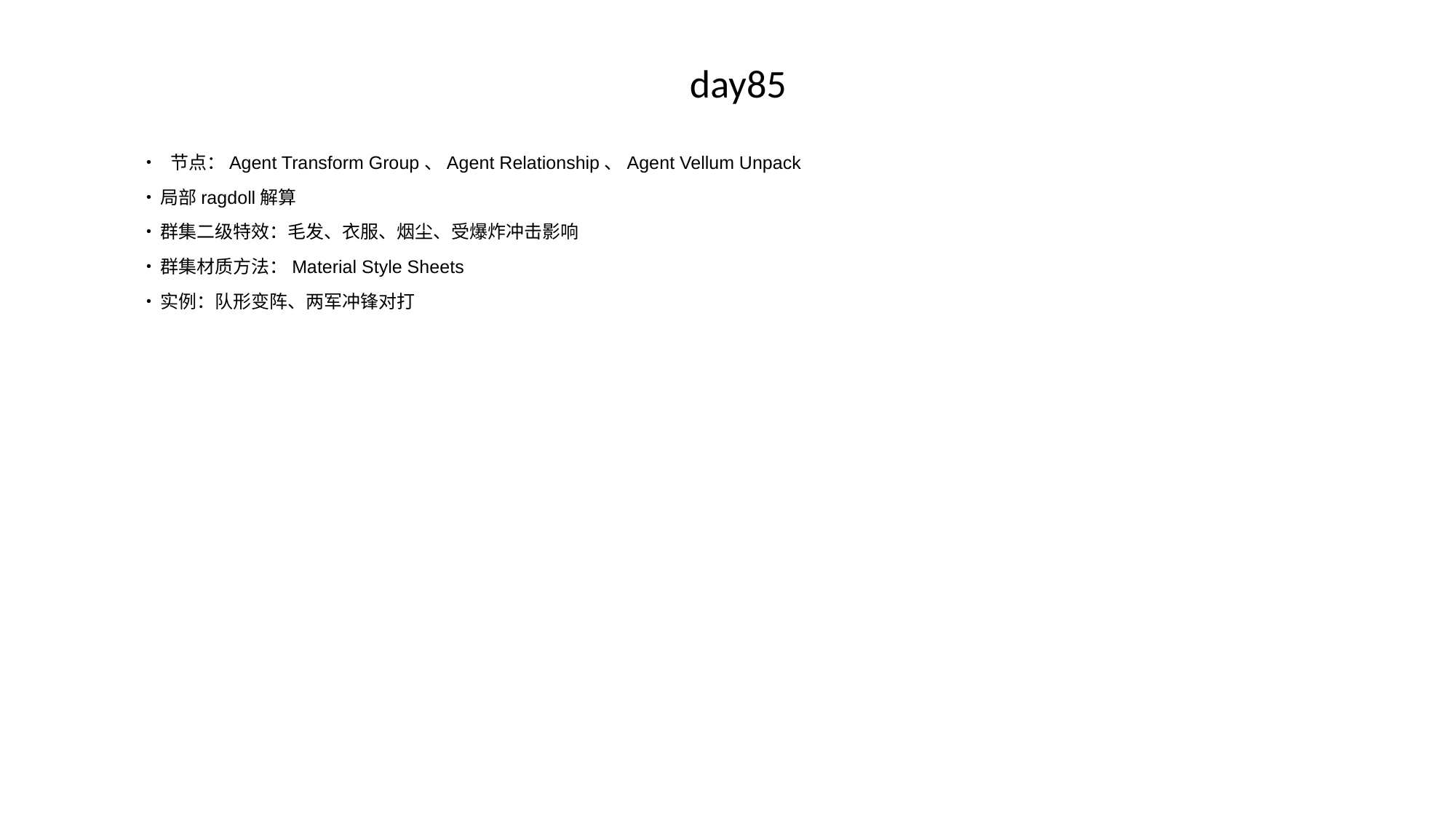

# day85
•  节点：Agent Transform Group、Agent Relationship、Agent Vellum Unpack
•	局部ragdoll解算
•	群集二级特效：毛发、衣服、烟尘、受爆炸冲击影响
•	群集材质方法：Material Style Sheets
•	实例：队形变阵、两军冲锋对打